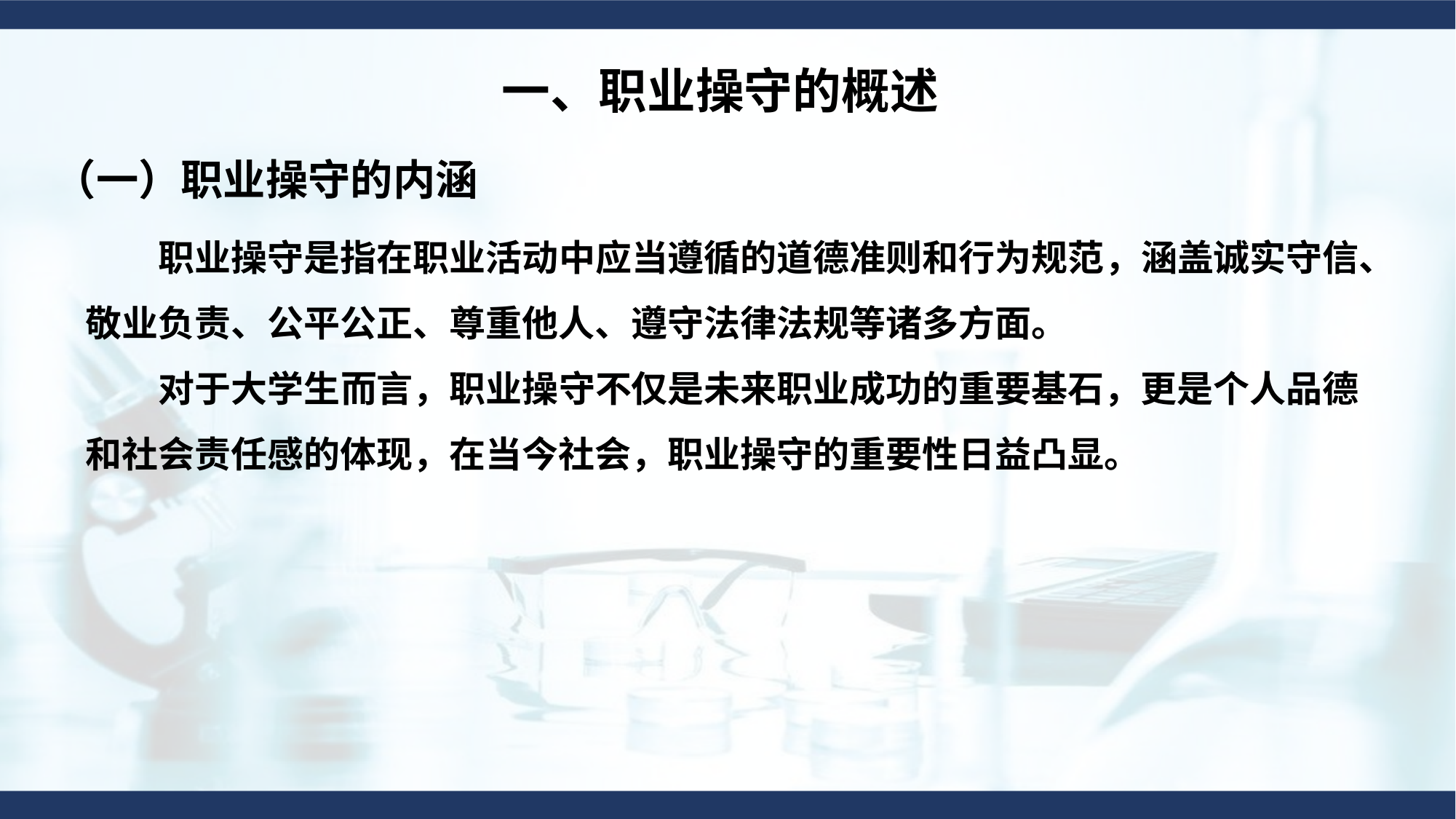

一、职业操守的概述
（一）职业操守的内涵
职业操守是指在职业活动中应当遵循的道德准则和行为规范，涵盖诚实守信、敬业负责、公平公正、尊重他人、遵守法律法规等诸多方面。
对于大学生而言，职业操守不仅是未来职业成功的重要基石，更是个人品德和社会责任感的体现，在当今社会，职业操守的重要性日益凸显。